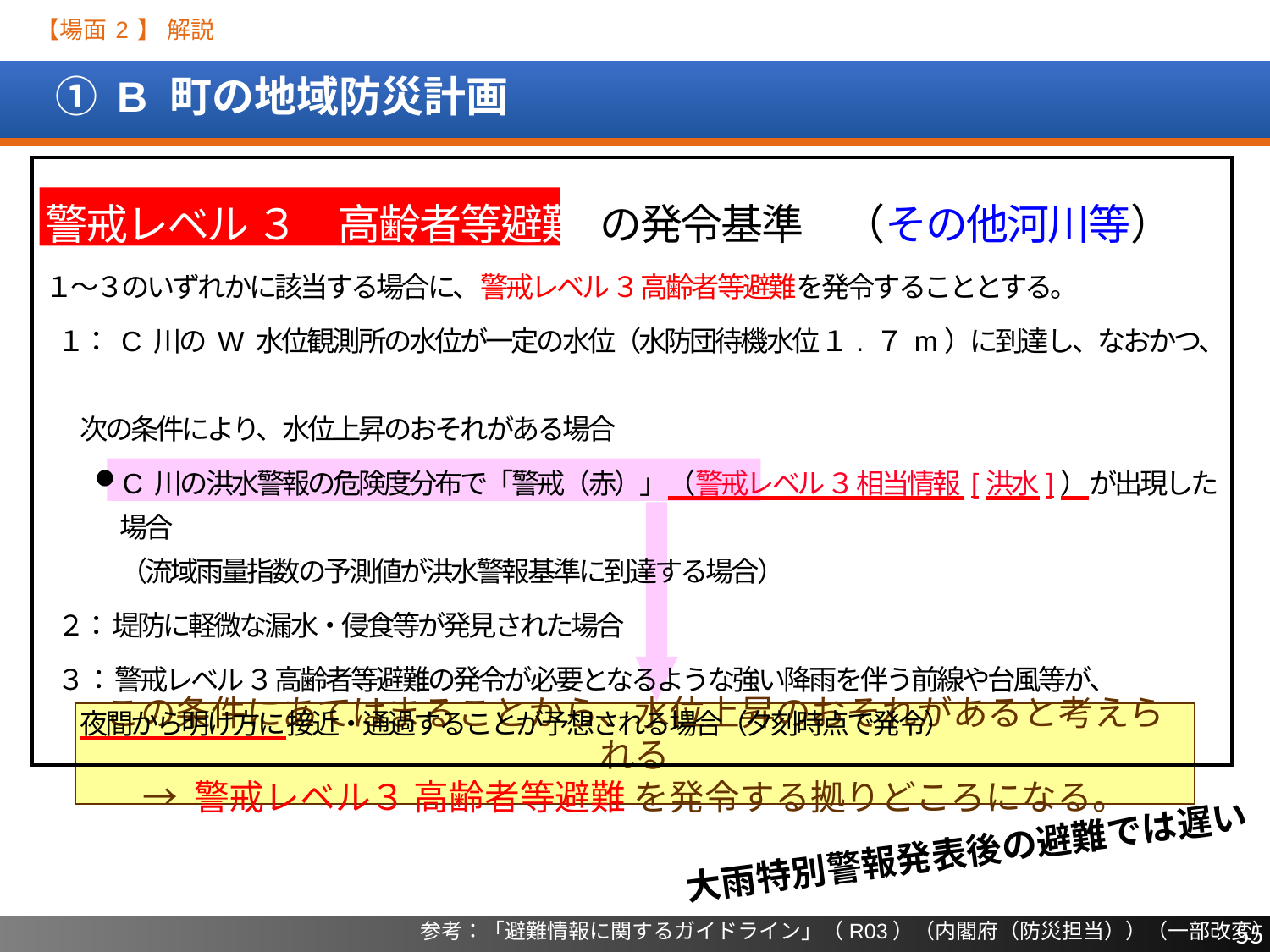

【場面 2 】 解説
　① B 町の地域防災計画
警戒レベル ３　高齢者等避難  の発令基準　（その他河川等）
１～３のいずれかに該当する場合に、警戒レベル ３ 高齢者等避難を発令することとする。
１： C 川の W 水位観測所の水位が一定の水位（水防団待機水位 １. ７ m）に到達し、なおかつ、
次の条件により、水位上昇のおそれがある場合
C 川の洪水警報の危険度分布で「警戒（赤）」（警戒レベル ３ 相当情報 [洪水]）が出現した場合
（流域雨量指数の予測値が洪水警報基準に到達する場合）
２： 堤防に軽微な漏水・侵食等が発見された場合
３： 警戒レベル ３ 高齢者等避難の発令が必要となるような強い降雨を伴う前線や台風等が、
夜間から明け方に接近・通過することが予想される場合（夕刻時点で発令）

この条件にあてはまることから、水位上昇のおそれがあると考えられる
→ 警戒レベル３ 高齢者等避難 を発令する拠りどころになる。
大雨特別警報発表後の避難では遅い

55
参考：「避難情報に関するガイドライン」（R03）（内閣府（防災担当））（一部改変）